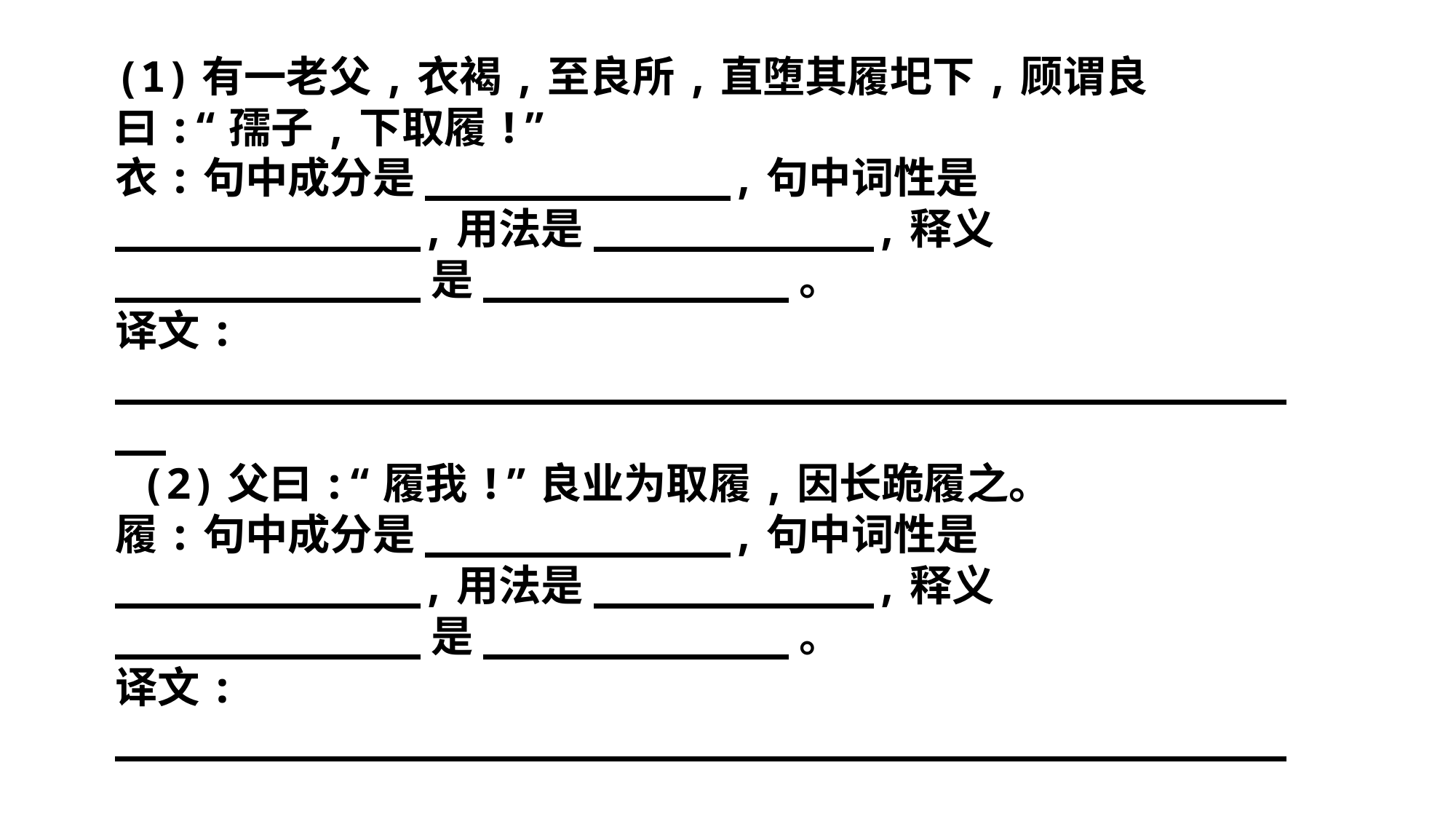

(1)有一老父,衣褐,至良所,直堕其履圯下,顾谓良曰:“孺子,下取履!”
衣:句中成分是____________,句中词性是____________,用法是___________,释义____________是____________。
译文: ________________________________________________
 (2)父曰:“履我!”良业为取履,因长跪履之。
履:句中成分是____________,句中词性是____________,用法是___________,释义____________是____________。
译文: ______________________________________________
(3)父去里所,复还,曰:“孺子可教矣。后五日平明,与我会此。”良因怪之,跪曰:“诺。”
怪:句中成分是____________,句中词性是____________,用法是___________,释义____________是____________。
译文: ________________________________________________